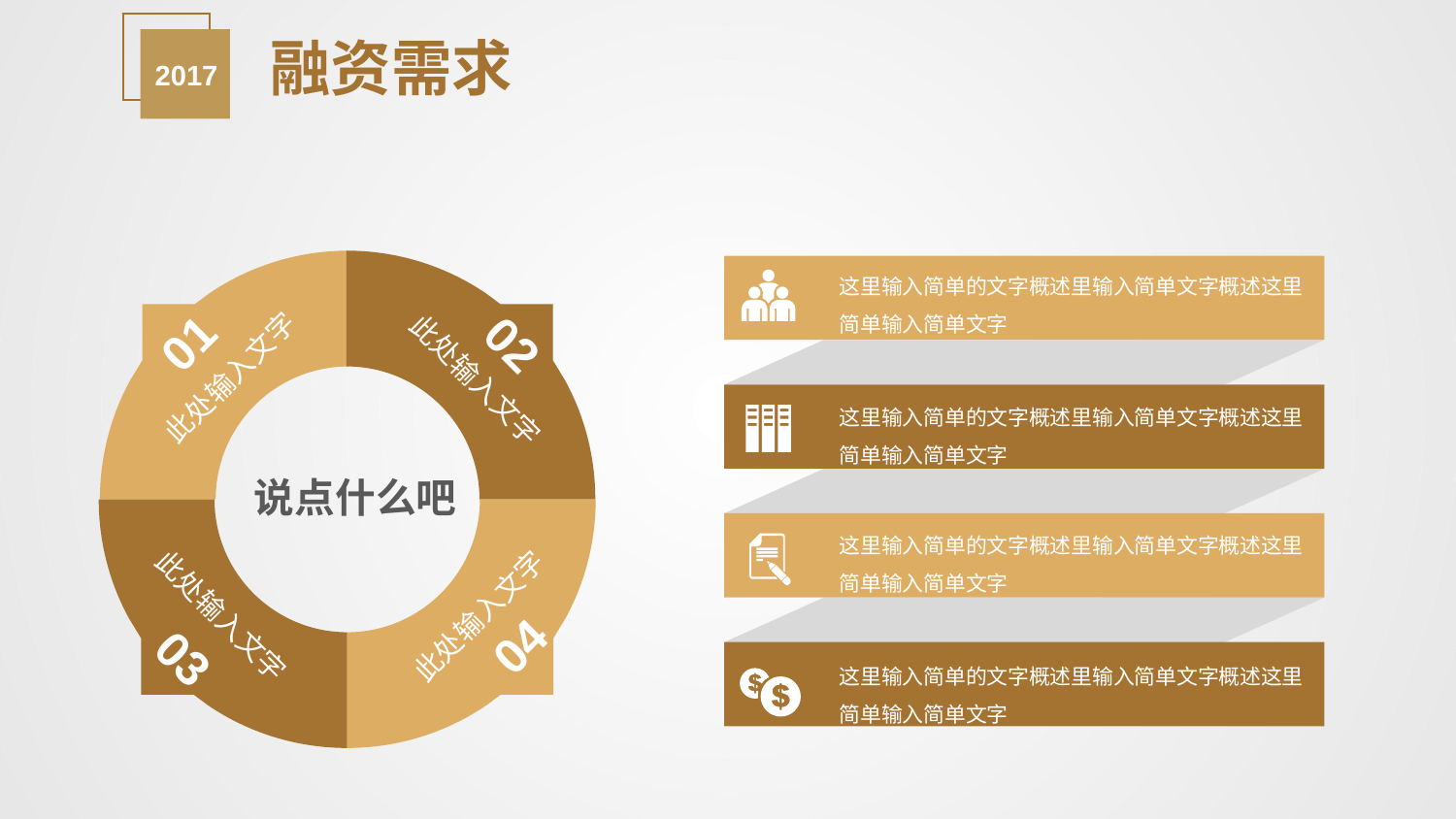

2017
融资需求

01
02
此处输入文字
此处输入文字

此处输入文字
此处输入文字
04
03
这里输入简单的文字概述里输入简单文字概述这里简单输入简单文字

这里输入简单的文字概述里输入简单文字概述这里简单输入简单文字

说点什么吧

这里输入简单的文字概述里输入简单文字概述这里简单输入简单文字

这里输入简单的文字概述里输入简单文字概述这里简单输入简单文字